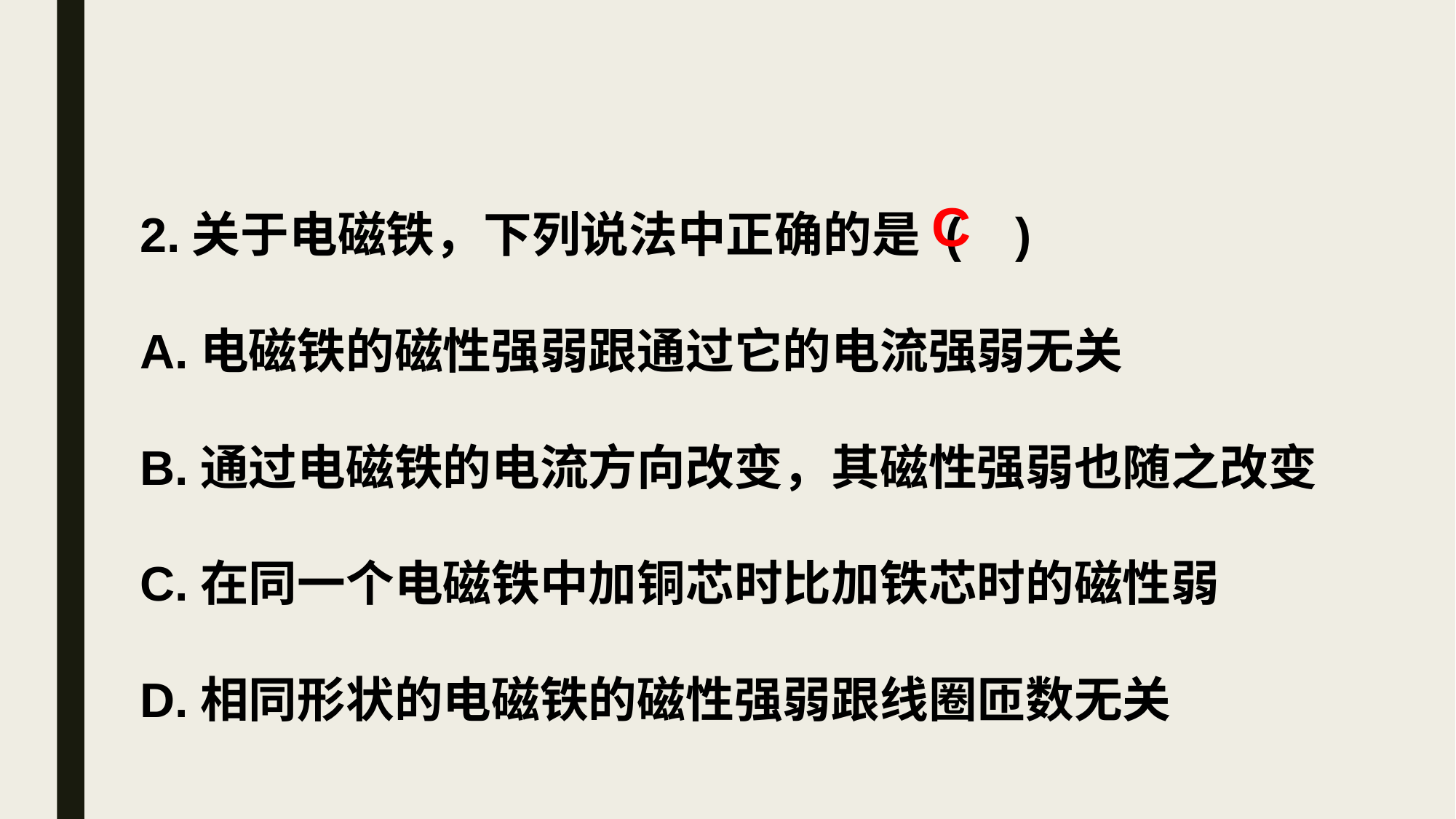

2.关于电磁铁，下列说法中正确的是 (    )
A.电磁铁的磁性强弱跟通过它的电流强弱无关
B.通过电磁铁的电流方向改变，其磁性强弱也随之改变
C.在同一个电磁铁中加铜芯时比加铁芯时的磁性弱
D.相同形状的电磁铁的磁性强弱跟线圈匝数无关
C